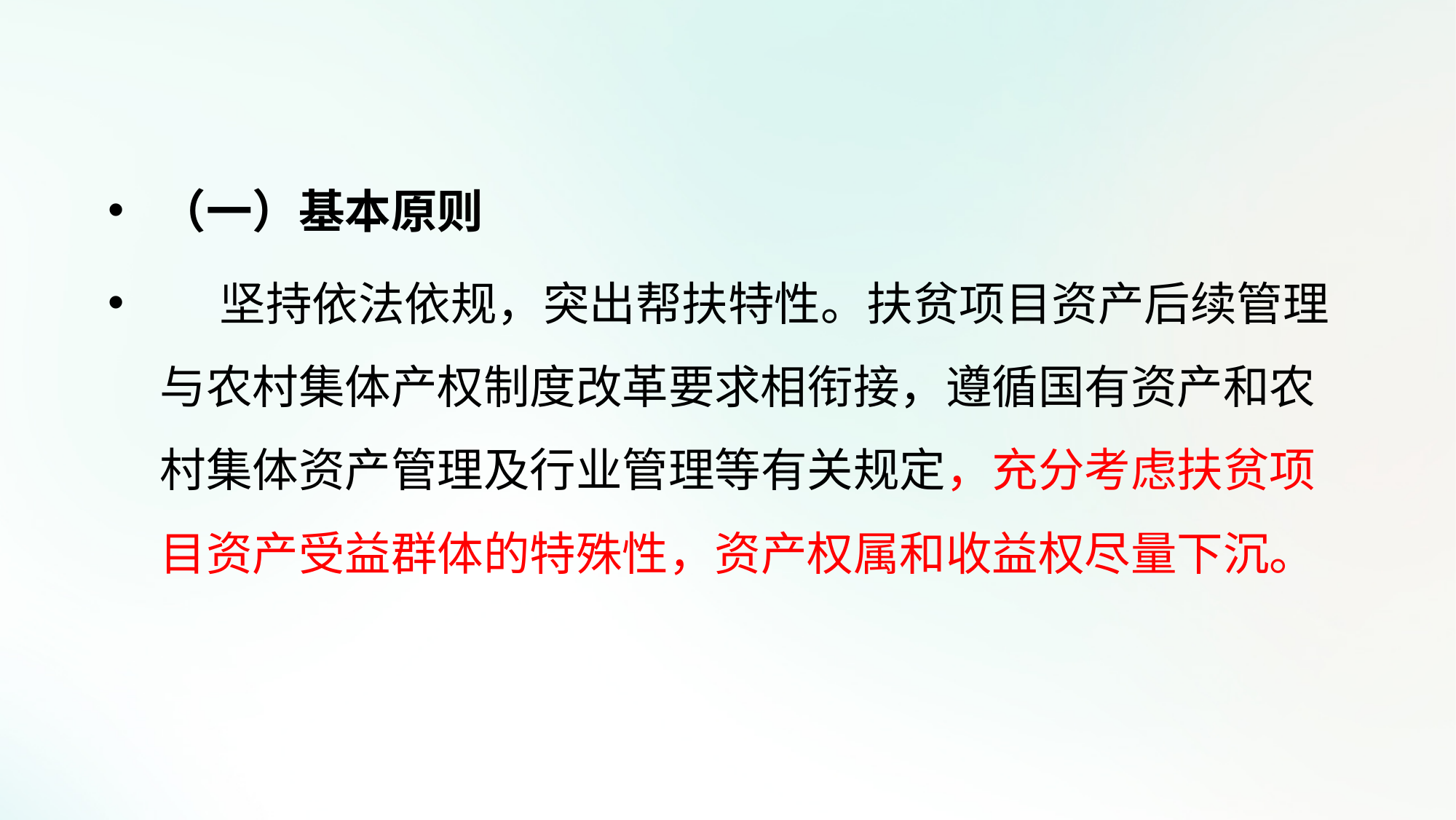

（一）基本原则
     坚持依法依规，突出帮扶特性。扶贫项目资产后续管理与农村集体产权制度改革要求相衔接，遵循国有资产和农村集体资产管理及行业管理等有关规定，充分考虑扶贫项目资产受益群体的特殊性，资产权属和收益权尽量下沉。